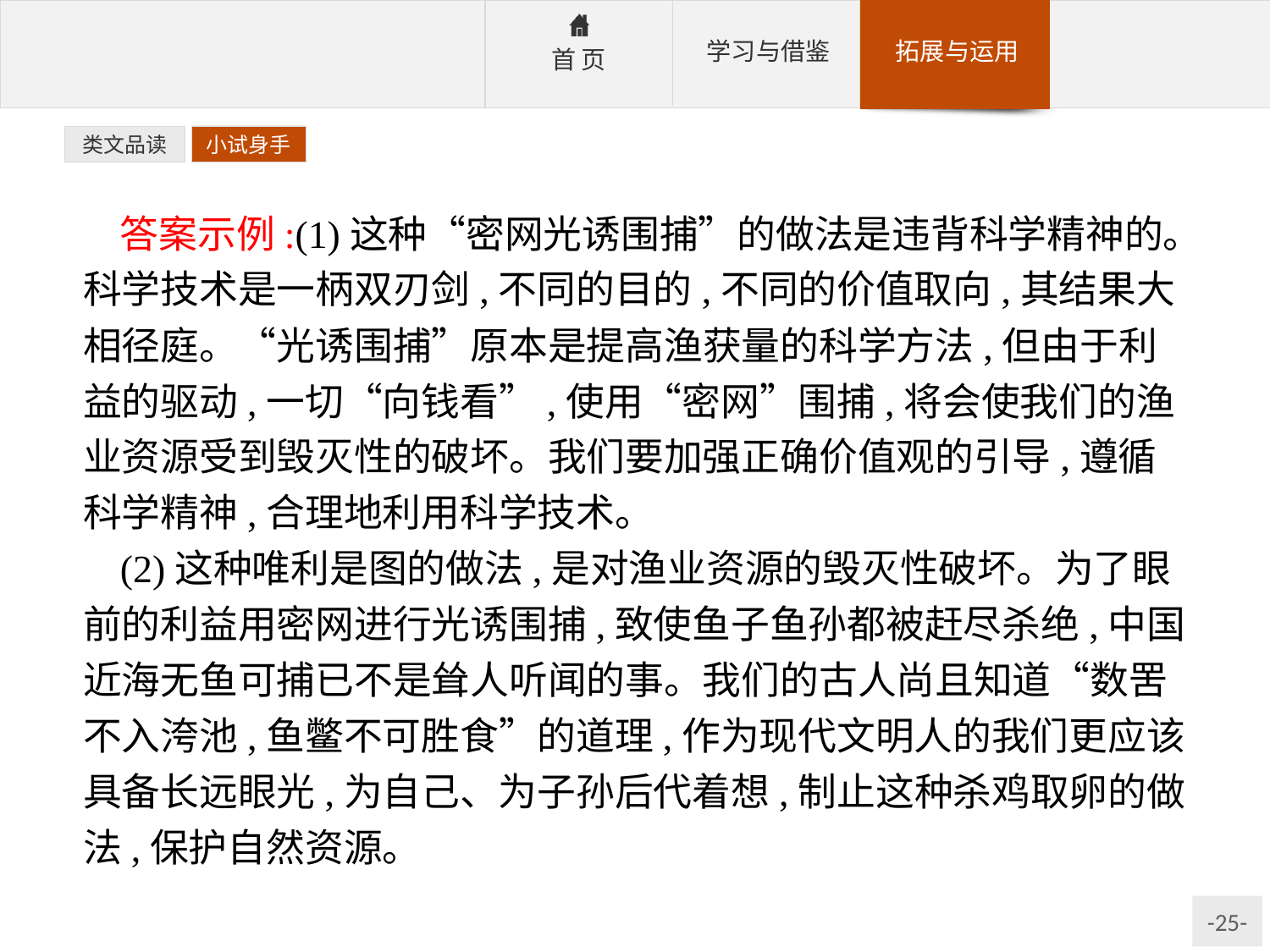

类文品读
小试身手
答案示例:(1)这种“密网光诱围捕”的做法是违背科学精神的。科学技术是一柄双刃剑,不同的目的,不同的价值取向,其结果大相径庭。“光诱围捕”原本是提高渔获量的科学方法,但由于利益的驱动,一切“向钱看”,使用“密网”围捕,将会使我们的渔业资源受到毁灭性的破坏。我们要加强正确价值观的引导,遵循科学精神,合理地利用科学技术。
(2)这种唯利是图的做法,是对渔业资源的毁灭性破坏。为了眼前的利益用密网进行光诱围捕,致使鱼子鱼孙都被赶尽杀绝,中国近海无鱼可捕已不是耸人听闻的事。我们的古人尚且知道“数罟不入洿池,鱼鳖不可胜食”的道理,作为现代文明人的我们更应该具备长远眼光,为自己、为子孙后代着想,制止这种杀鸡取卵的做法,保护自然资源。